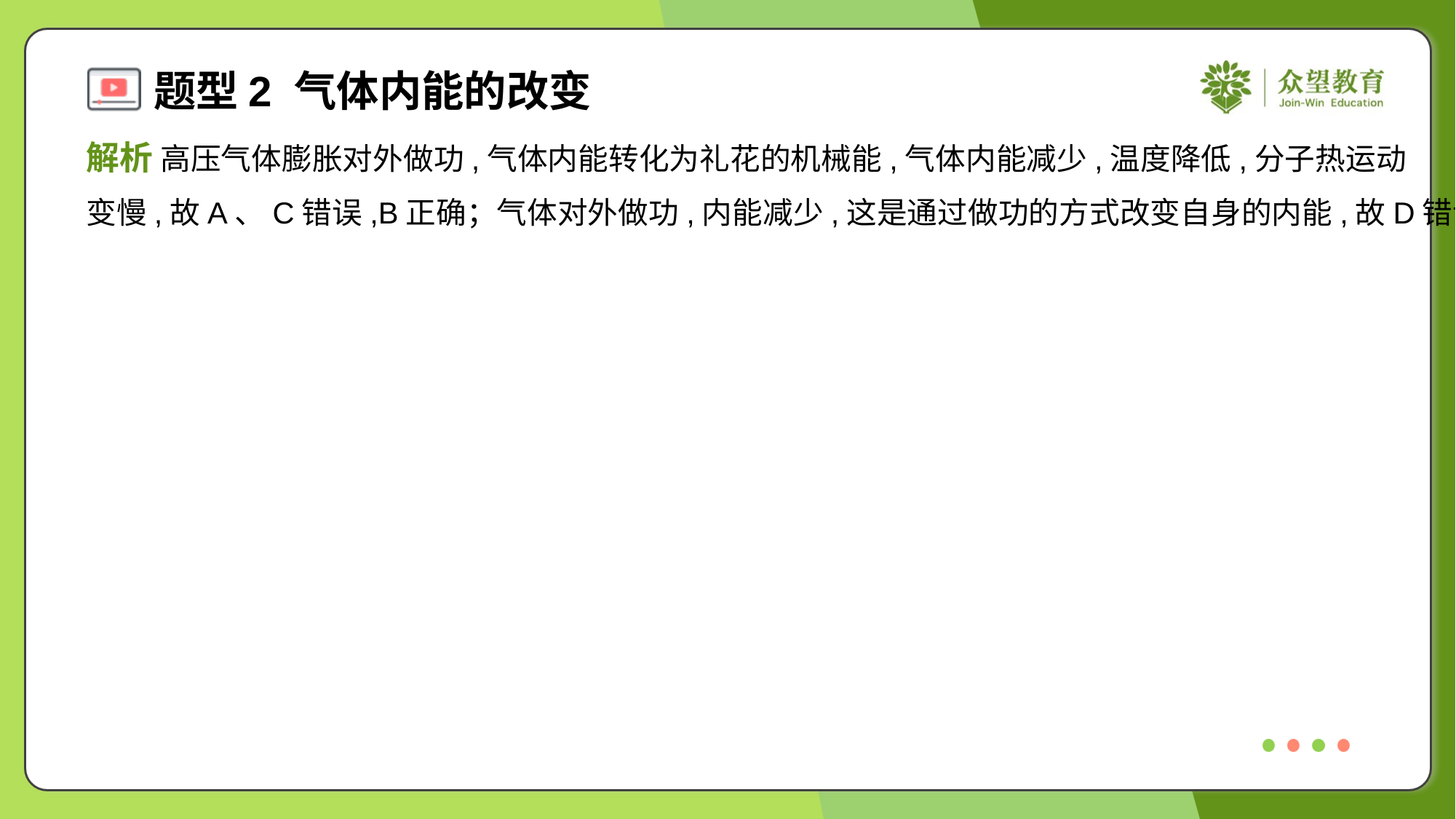

解析 高压气体膨胀对外做功,气体内能转化为礼花的机械能,气体内能减少,温度降低,分子热运动
变慢,故A、C错误,B正确；气体对外做功,内能减少,这是通过做功的方式改变自身的内能,故D错误.